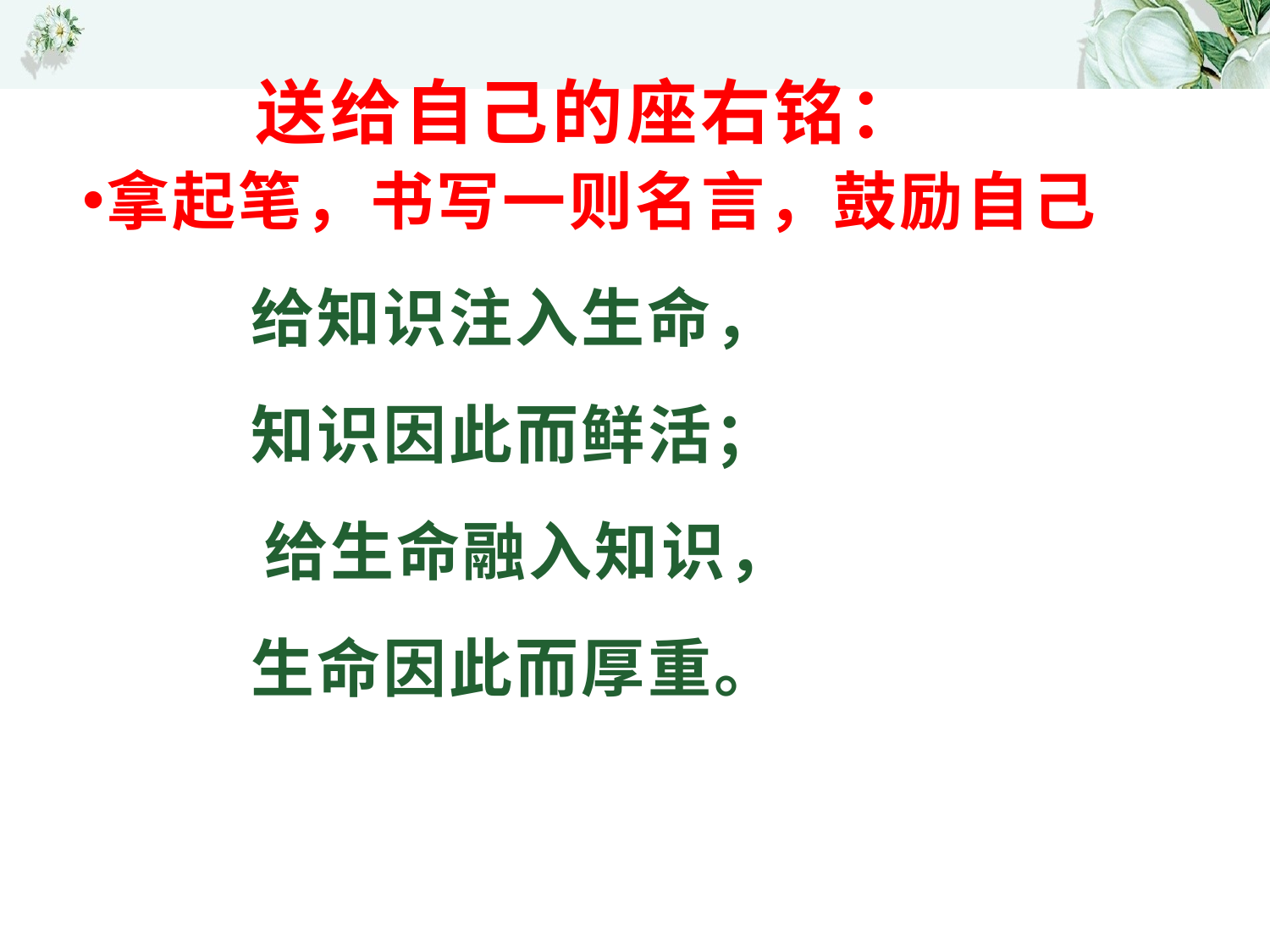

# 送给自己的座右铭：
拿起笔，书写一则名言，鼓励自己
         给知识注入生命，
         知识因此而鲜活；
       给生命融入知识，
         生命因此而厚重。